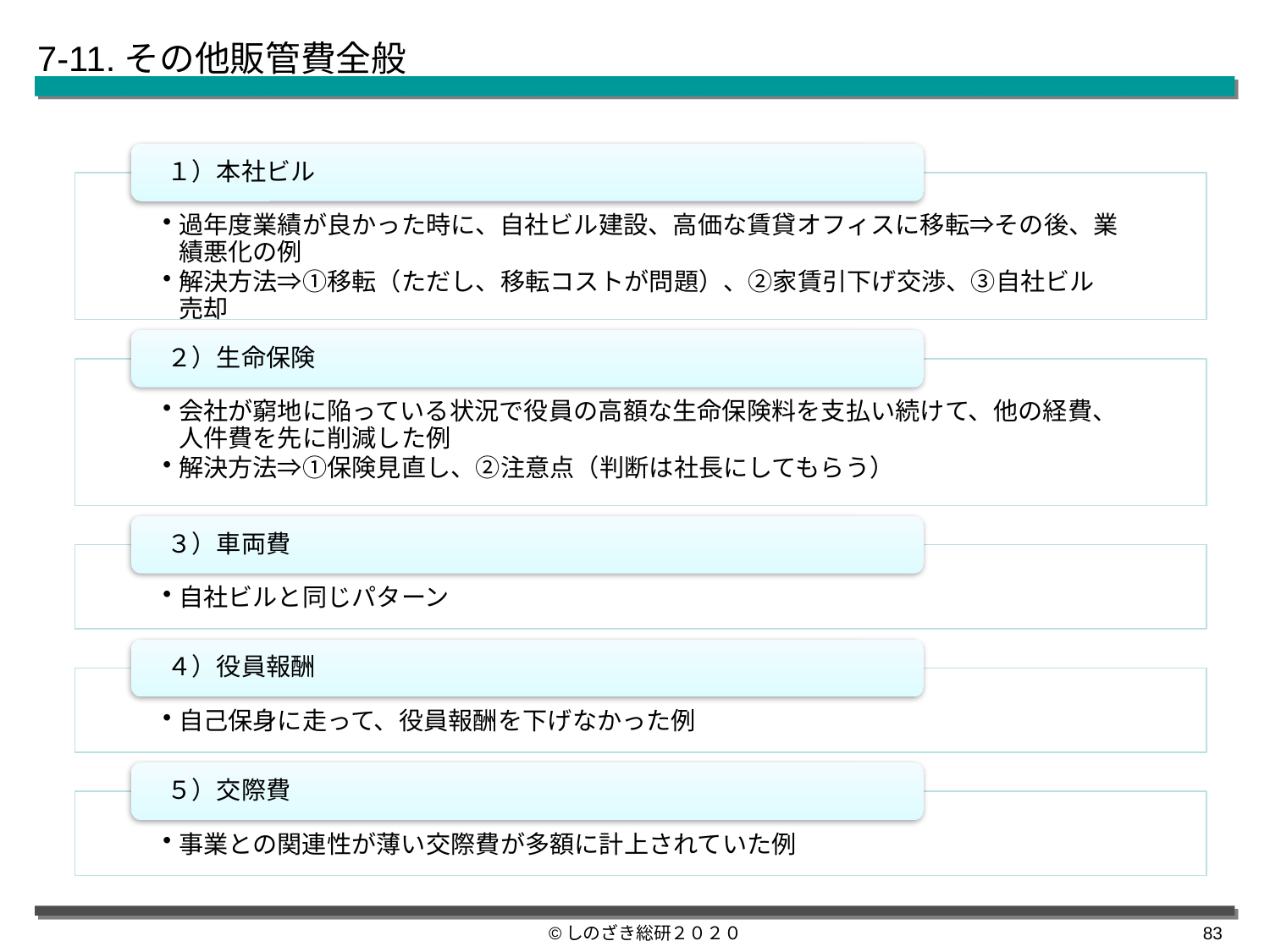

7-11.その他販管費全般
過年度業績が良かった時に、自社ビル建設、高価な賃貸オフィスに移転⇒その後、業績悪化の例
解決方法⇒①移転（ただし、移転コストが問題）、②家賃引下げ交渉、③自社ビル売却
１）本社ビル
会社が窮地に陥っている状況で役員の高額な生命保険料を支払い続けて、他の経費、人件費を先に削減した例
解決方法⇒①保険見直し、②注意点（判断は社長にしてもらう）
２）生命保険
自社ビルと同じパターン
３）車両費
自己保身に走って、役員報酬を下げなかった例
４）役員報酬
事業との関連性が薄い交際費が多額に計上されていた例
５）交際費
©しのざき総研２０２０
83